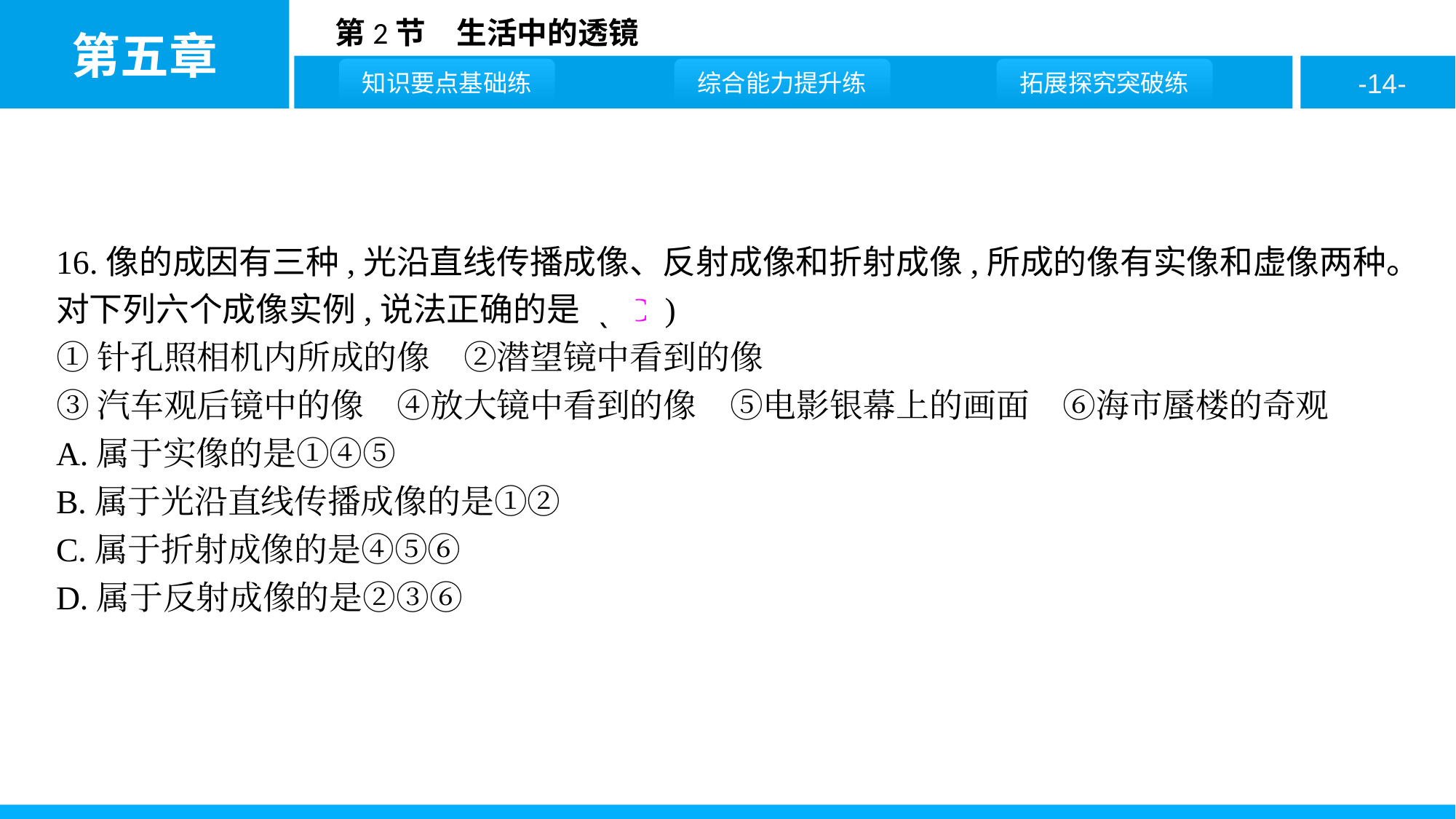

16.像的成因有三种,光沿直线传播成像、反射成像和折射成像,所成的像有实像和虚像两种。对下列六个成像实例,说法正确的是 (  C  )
①针孔照相机内所成的像　②潜望镜中看到的像
③汽车观后镜中的像　④放大镜中看到的像　⑤电影银幕上的画面　⑥海市蜃楼的奇观
A.属于实像的是①④⑤
B.属于光沿直线传播成像的是①②
C.属于折射成像的是④⑤⑥
D.属于反射成像的是②③⑥